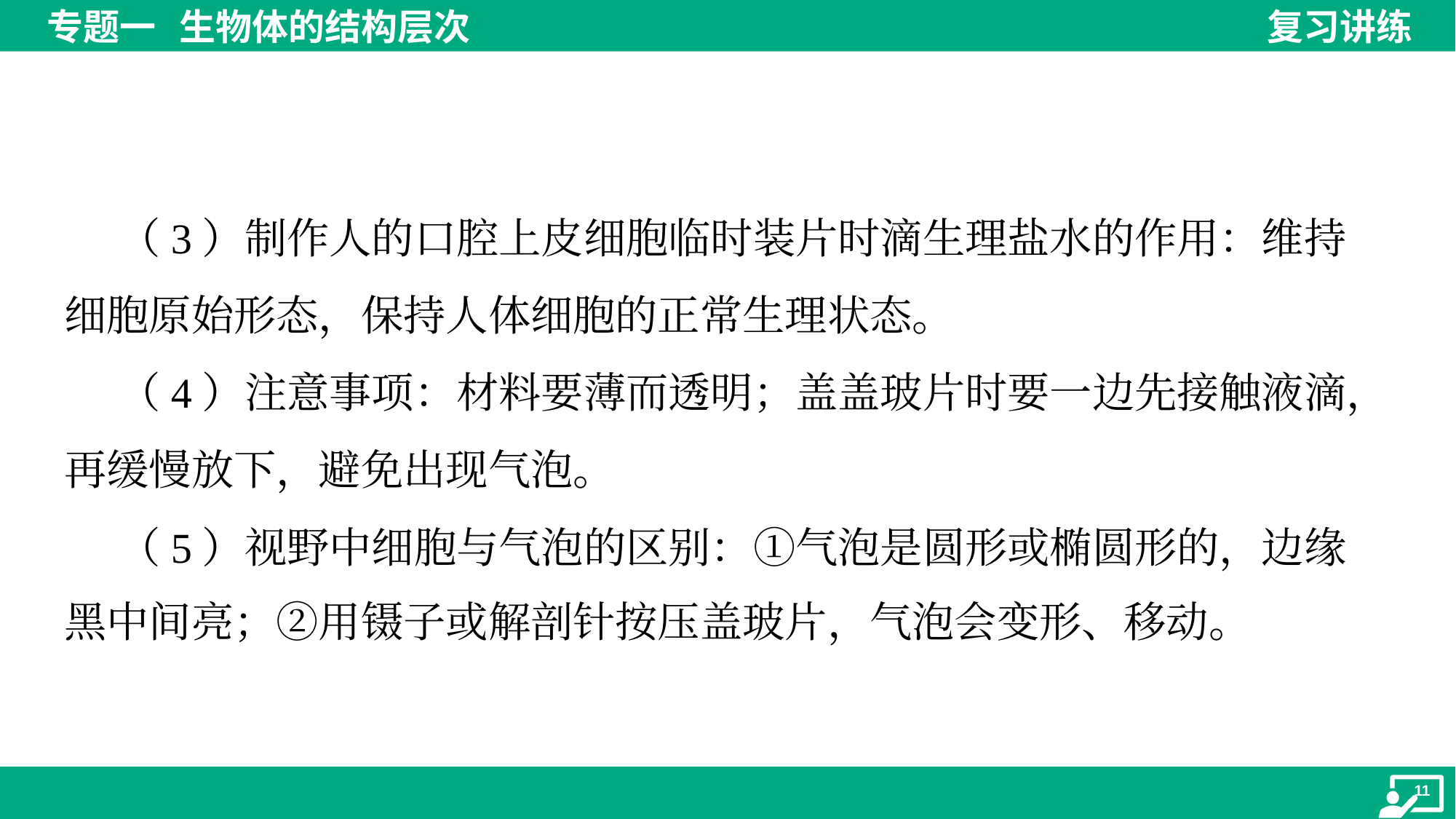

（3）制作人的口腔上皮细胞临时装片时滴生理盐水的作用：维持
细胞原始形态，保持人体细胞的正常生理状态。
    （4）注意事项：材料要薄而透明；盖盖玻片时要一边先接触液滴，
再缓慢放下，避免出现气泡。
    （5）视野中细胞与气泡的区别：①气泡是圆形或椭圆形的，边缘
黑中间亮；②用镊子或解剖针按压盖玻片，气泡会变形、移动。